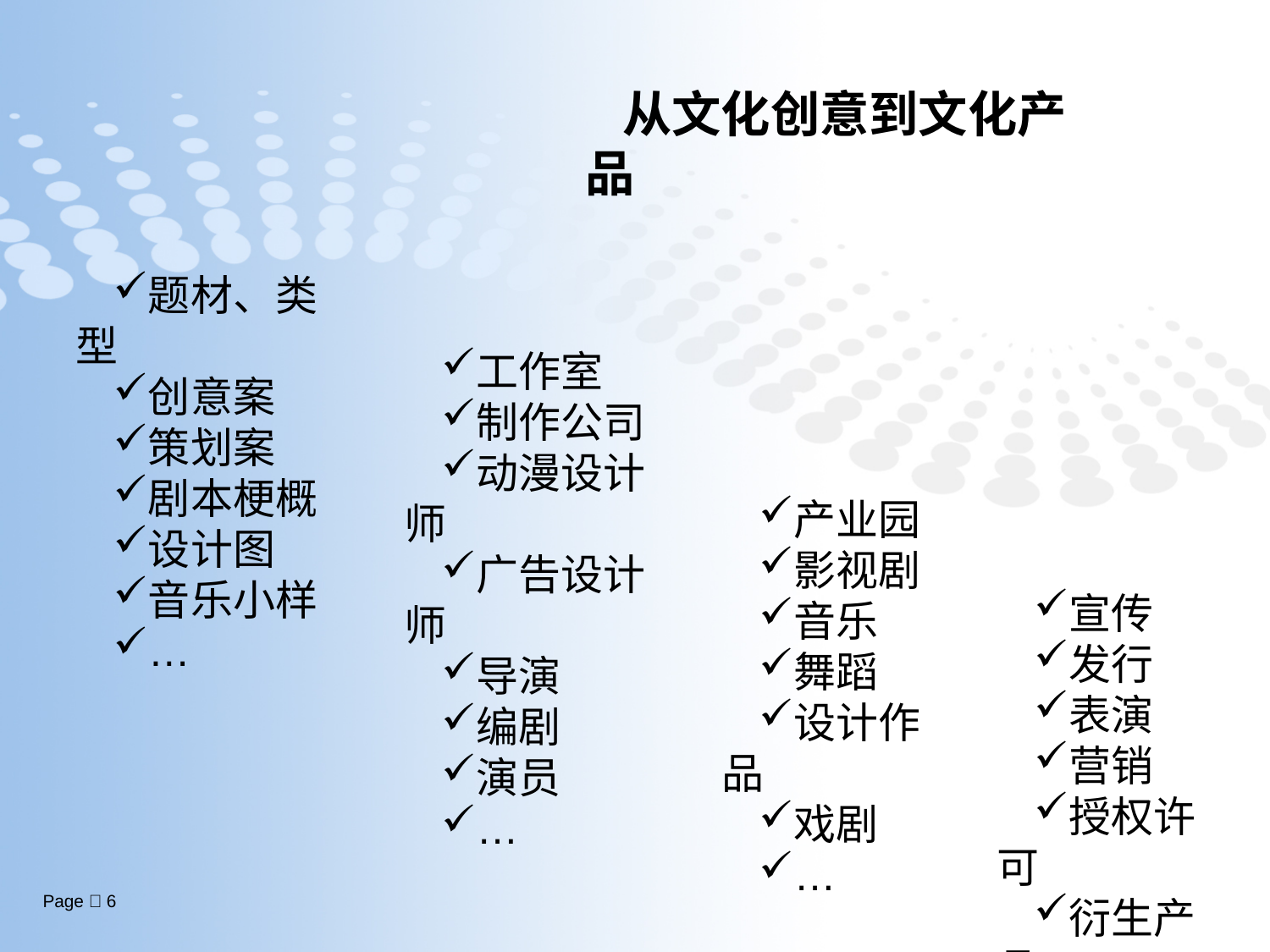

从文化创意到文化产品

题材、类型
创意案
策划案
剧本梗概
设计图
音乐小样
…

工作室
制作公司
动漫设计师
广告设计师
导演
编剧
演员
…

产业园
影视剧
音乐
舞蹈
设计作品
戏剧
…
宣传
发行
表演
营销
授权许可
衍生产品
…